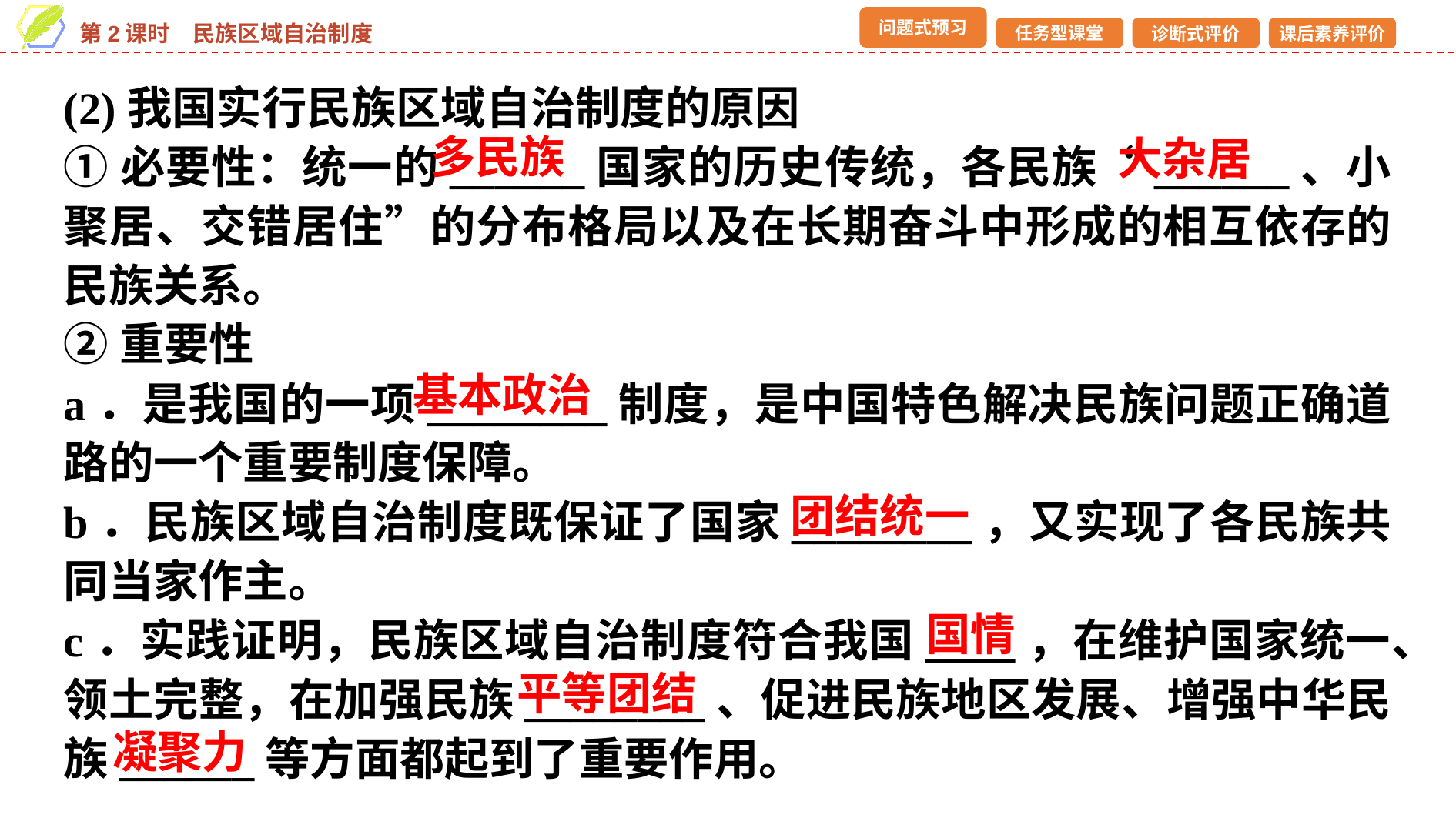

(2)我国实行民族区域自治制度的原因
①必要性：统一的______国家的历史传统，各民族“______、小聚居、交错居住”的分布格局以及在长期奋斗中形成的相互依存的民族关系。
②重要性
a．是我国的一项________制度，是中国特色解决民族问题正确道路的一个重要制度保障。
b．民族区域自治制度既保证了国家________，又实现了各民族共同当家作主。
c．实践证明，民族区域自治制度符合我国____，在维护国家统一、领土完整，在加强民族________、促进民族地区发展、增强中华民族______等方面都起到了重要作用。
多民族
大杂居
基本政治
团结统一
国情
平等团结
凝聚力